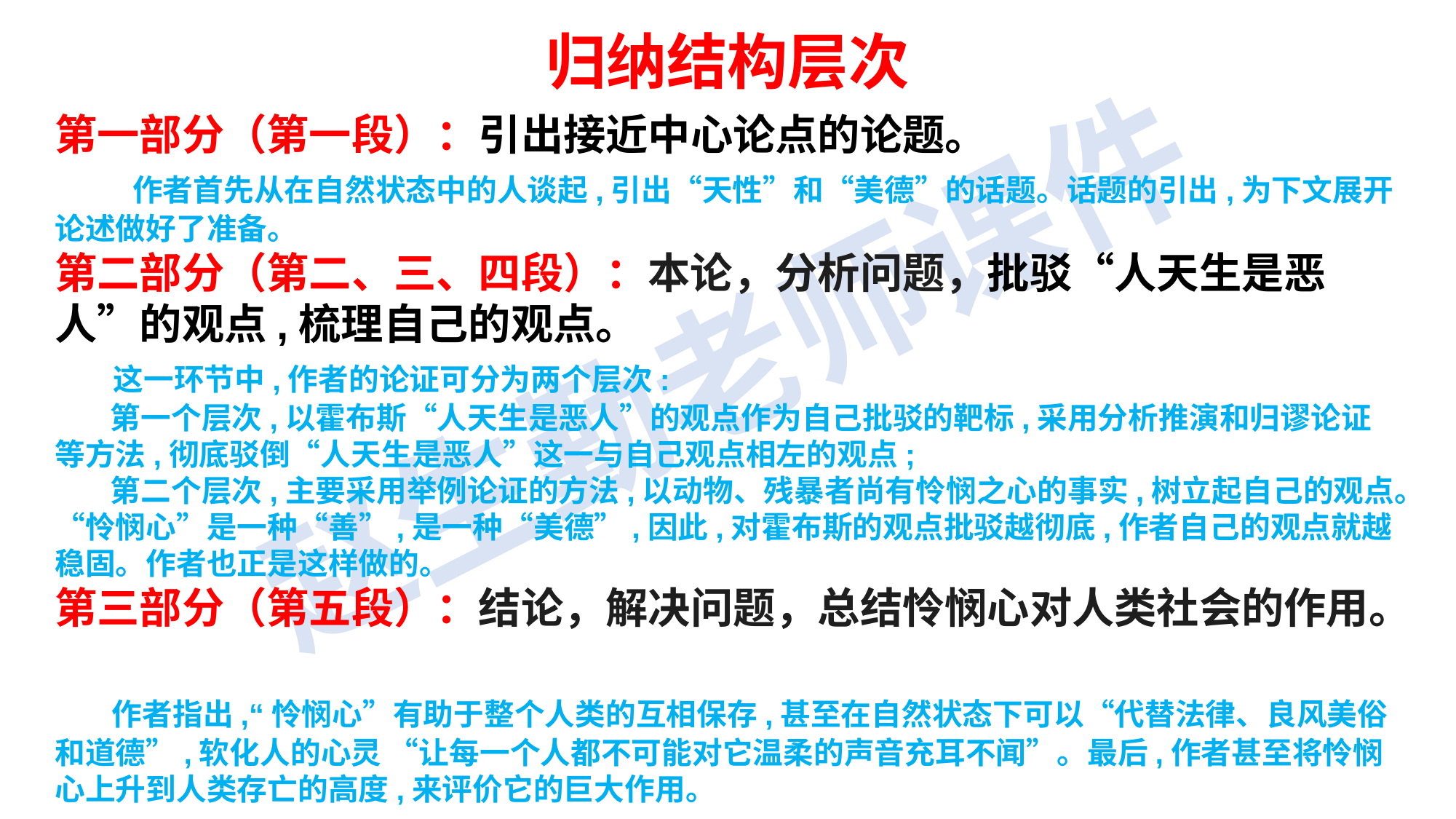

归纳结构层次
第一部分（第一段）：引出接近中心论点的论题。
       作者首先从在自然状态中的人谈起,引出“天性”和“美德”的话题。话题的引出,为下文展开论述做好了准备。
第二部分（第二、三、四段）：本论，分析问题，批驳“人天生是恶人”的观点,梳理自己的观点。
     这一环节中,作者的论证可分为两个层次:
       第一个层次,以霍布斯“人天生是恶人”的观点作为自己批驳的靶标,采用分析推演和归谬论证等方法,彻底驳倒“人天生是恶人”这一与自己观点相左的观点;
       第二个层次,主要采用举例论证的方法,以动物、残暴者尚有怜悯之心的事实,树立起自己的观点。“怜悯心”是一种“善”,是一种“美德”,因此,对霍布斯的观点批驳越彻底,作者自己的观点就越稳固。作者也正是这样做的。
第三部分（第五段）：结论，解决问题，总结怜悯心对人类社会的作用。
      作者指出,“怜悯心”有助于整个人类的互相保存,甚至在自然状态下可以“代替法律、良风美俗和道德”,软化人的心灵 “让每一个人都不可能对它温柔的声音充耳不闻”。最后,作者甚至将怜悯心上升到人类存亡的高度,来评价它的巨大作用。